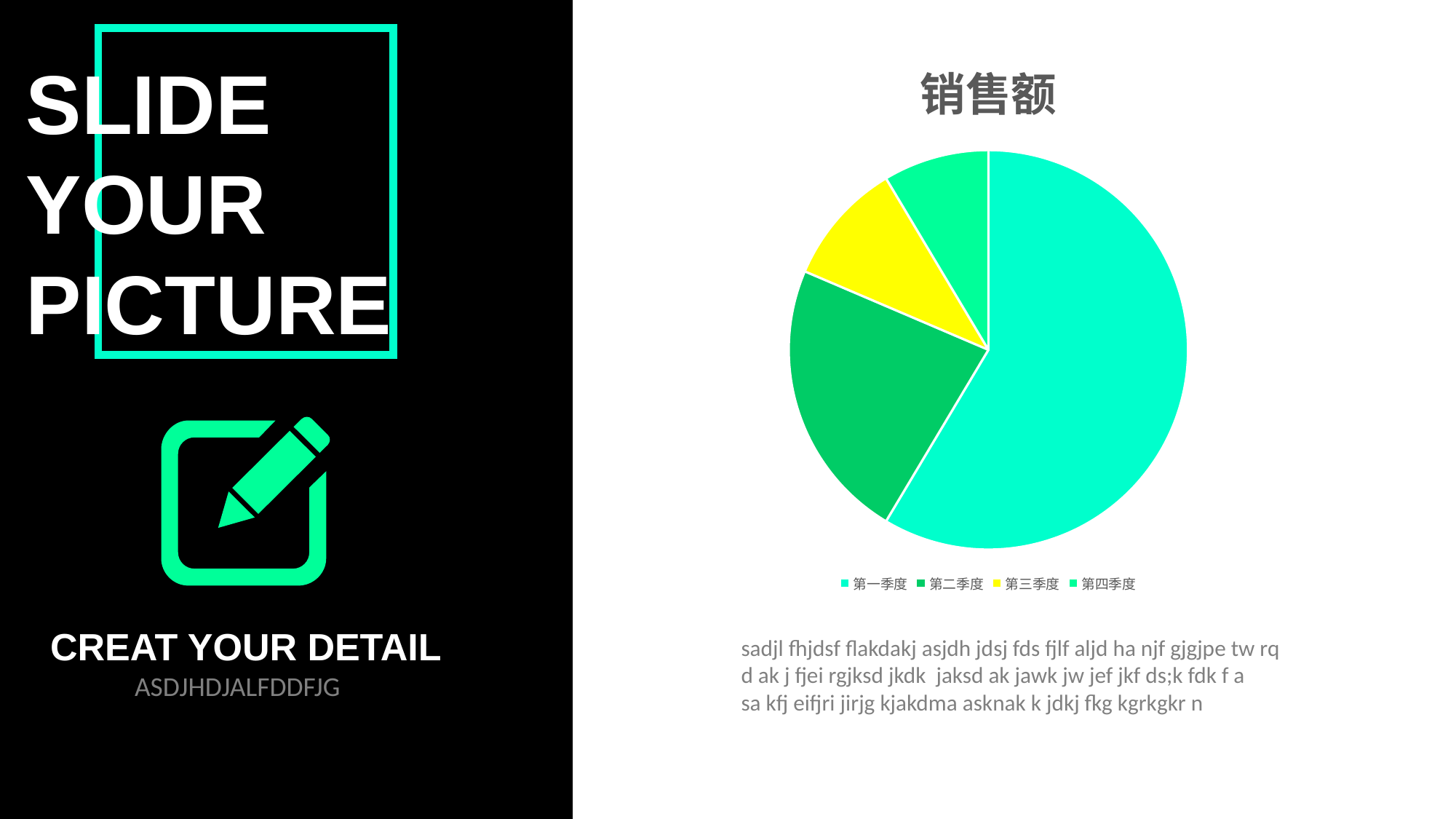

### Chart:

| Category | 销售额 |
|---|---|
| 第一季度 | 8.2 |
| 第二季度 | 3.2 |
| 第三季度 | 1.4 |
| 第四季度 | 1.2 |
SLIDE
YOUR
PICTURE

CREAT YOUR DETAIL
sadjl fhjdsf flakdakj asjdh jdsj fds fjlf aljd ha njf gjgjpe tw rq
d ak j fjei rgjksd jkdk  jaksd ak jawk jw jef jkf ds;k fdk f a
sa kfj eifjri jirjg kjakdma asknak k jdkj fkg kgrkgkr n
ASDJHDJALFDDFJG